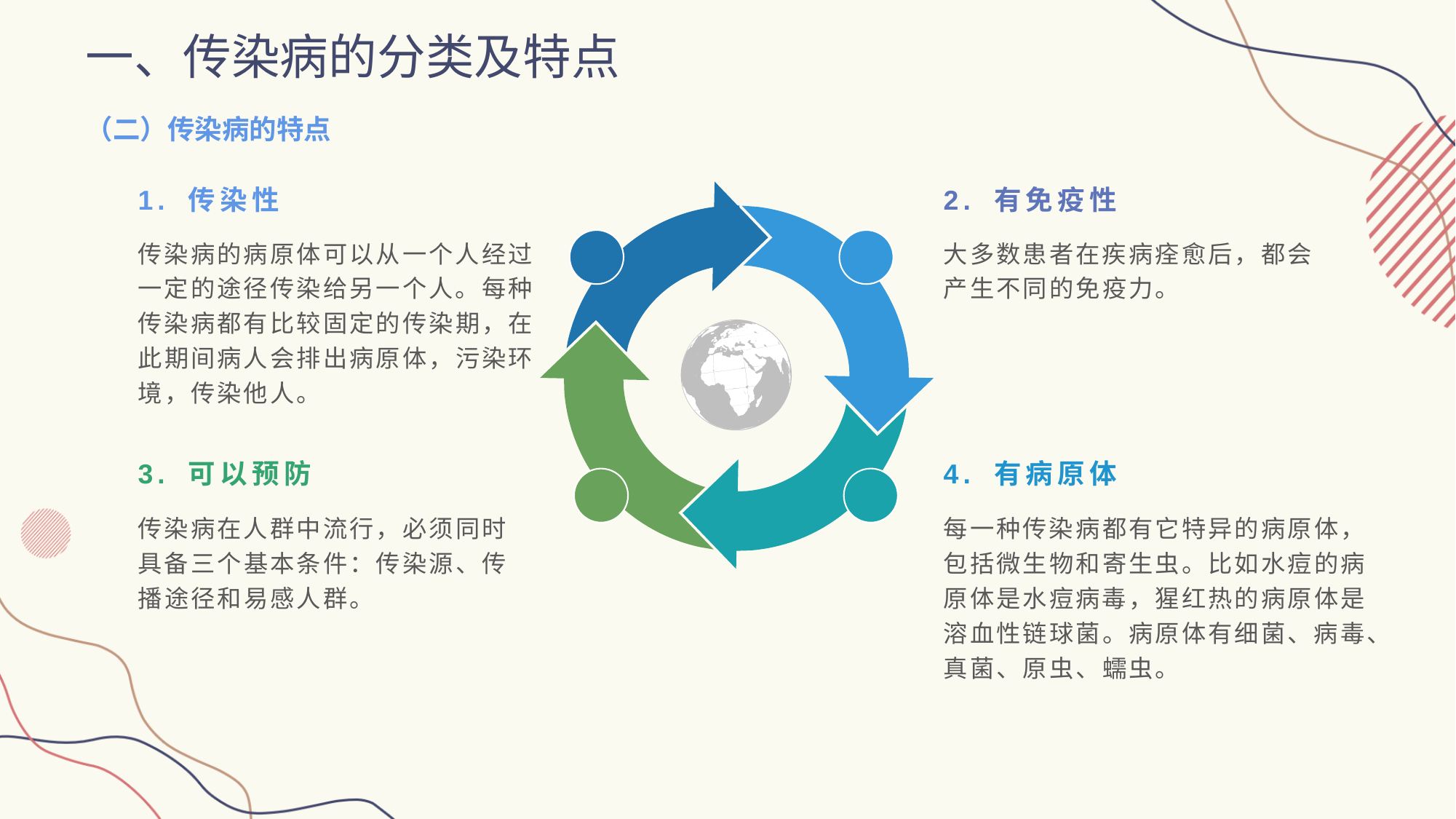

一、传染病的分类及特点
（二）传染病的特点
1. 传染性
2. 有免疫性

大多数患者在疾病痊愈后，都会产生不同的免疫力。
传染病的病原体可以从一个人经过一定的途径传染给另一个人。每种传染病都有比较固定的传染期，在此期间病人会排出病原体，污染环境，传染他人。

3. 可以预防
4. 有病原体

每一种传染病都有它特异的病原体，包括微生物和寄生虫。比如水痘的病原体是水痘病毒，猩红热的病原体是溶血性链球菌。病原体有细菌、病毒、真菌、原虫、蠕虫。
传染病在人群中流行，必须同时具备三个基本条件：传染源、传播途径和易感人群。